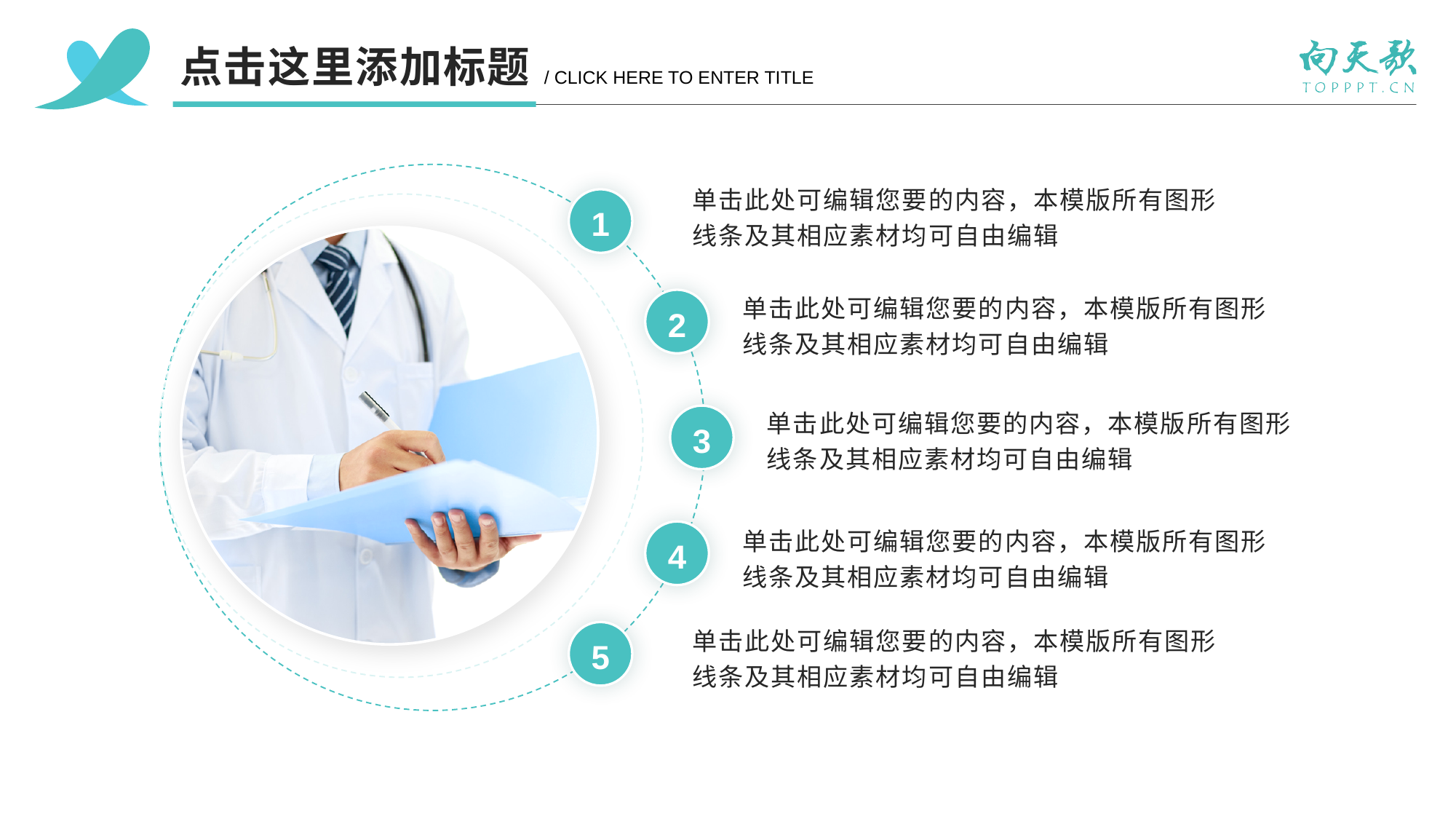

点击这里添加标题

/ CLICK HERE TO ENTER TITLE

单击此处可编辑您要的内容，本模版所有图形线条及其相应素材均可自由编辑
1

单击此处可编辑您要的内容，本模版所有图形线条及其相应素材均可自由编辑
2
单击此处可编辑您要的内容，本模版所有图形线条及其相应素材均可自由编辑
3
单击此处可编辑您要的内容，本模版所有图形线条及其相应素材均可自由编辑
4
单击此处可编辑您要的内容，本模版所有图形线条及其相应素材均可自由编辑
5